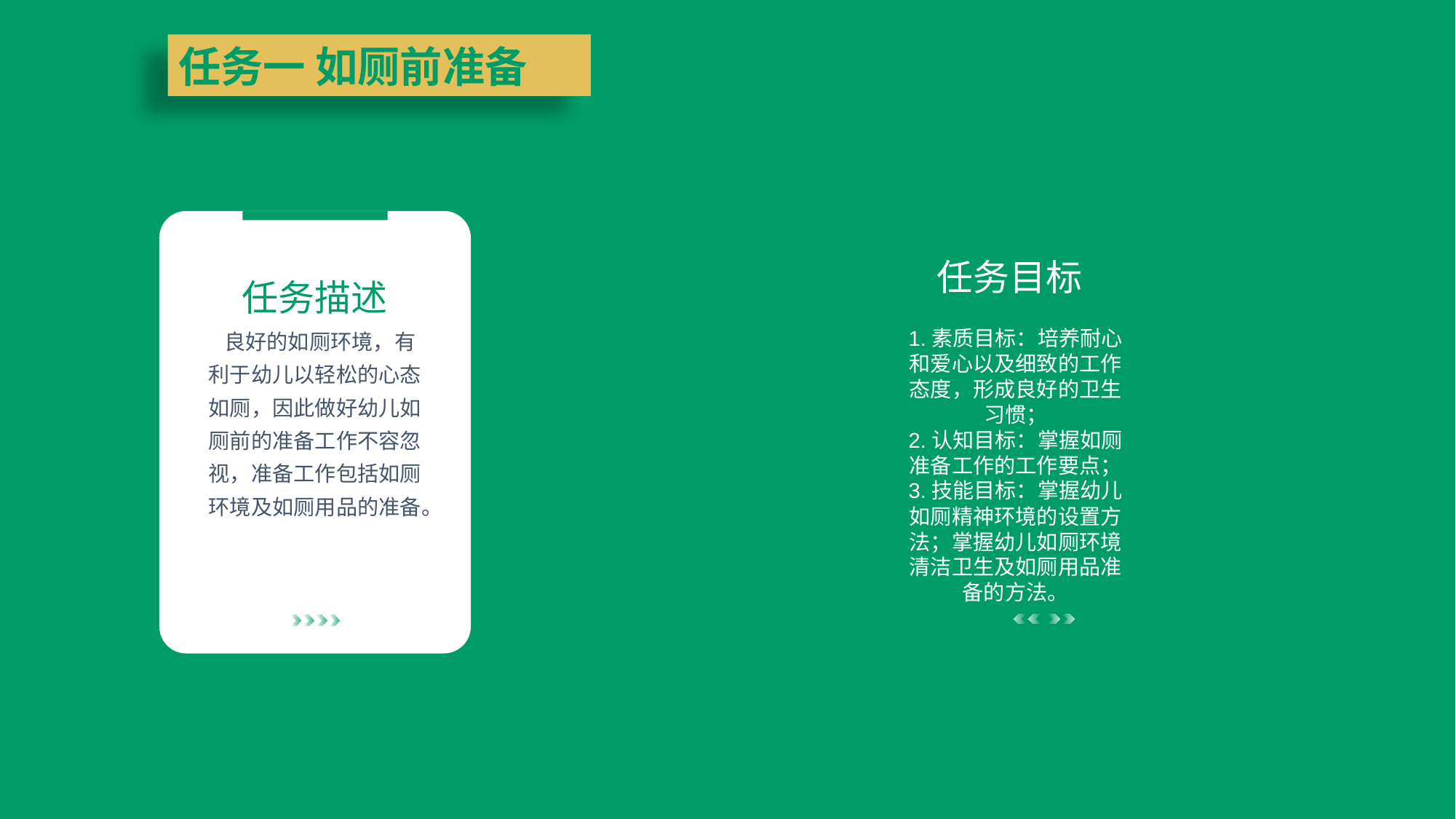

任务一 如厕前准备

任务目标

任务描述
1.素质目标：培养耐心和爱心以及细致的工作态度，形成良好的卫生习惯；
2.认知目标：掌握如厕准备工作的工作要点；
3.技能目标：掌握幼儿如厕精神环境的设置方法；掌握幼儿如厕环境清洁卫生及如厕用品准备的方法。
 良好的如厕环境，有利于幼儿以轻松的心态如厕，因此做好幼儿如厕前的准备工作不容忽视，准备工作包括如厕环境及如厕用品的准备。